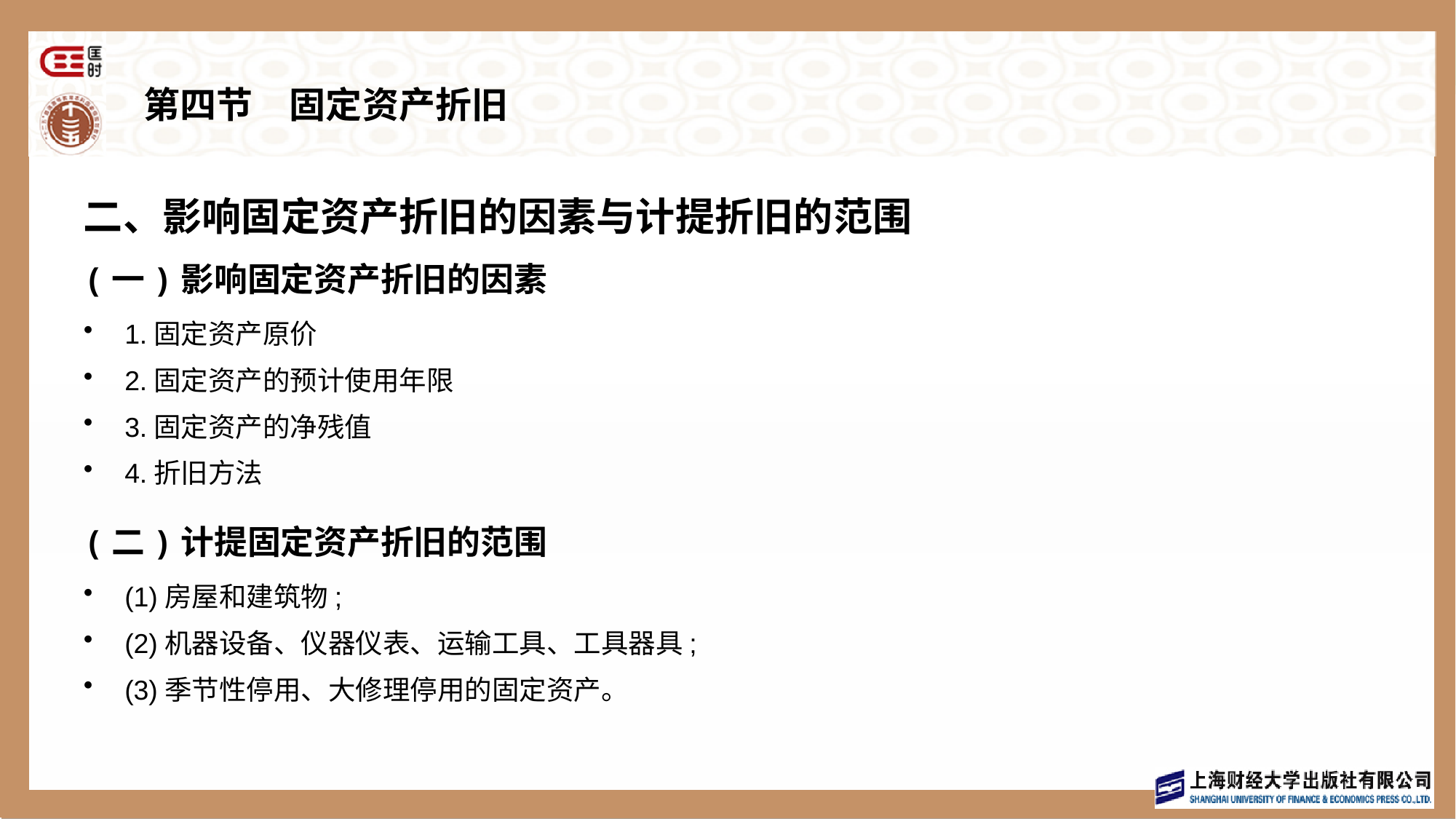

# 第四节　固定资产折旧
二、影响固定资产折旧的因素与计提折旧的范围
(一)影响固定资产折旧的因素
1.固定资产原价
2.固定资产的预计使用年限
3.固定资产的净残值
4.折旧方法
(二)计提固定资产折旧的范围
(1)房屋和建筑物;
(2)机器设备、仪器仪表、运输工具、工具器具;
(3)季节性停用、大修理停用的固定资产。